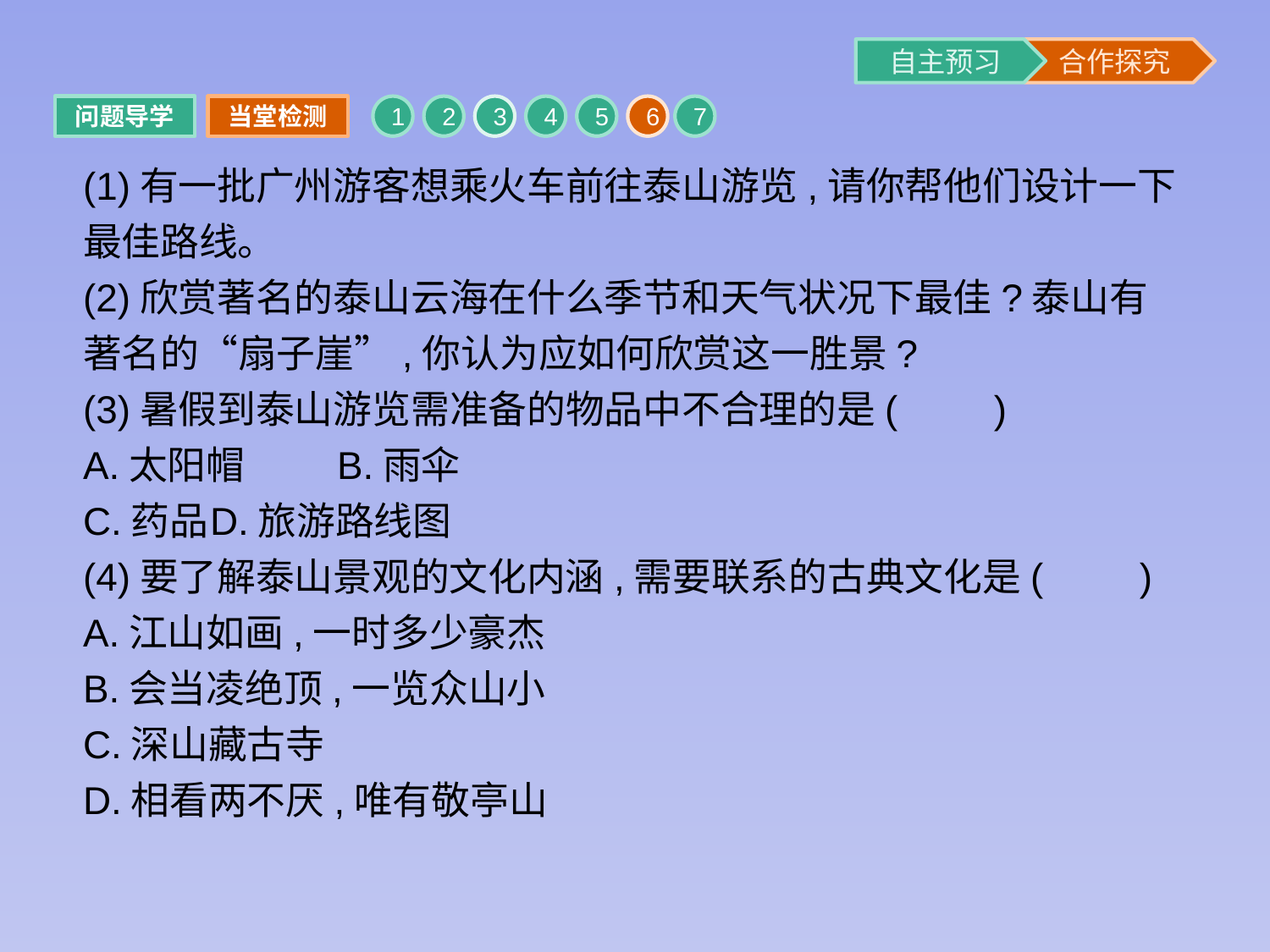

问题导学
当堂检测
1
2
3
4
5
6
7
(1)有一批广州游客想乘火车前往泰山游览,请你帮他们设计一下最佳路线。
(2)欣赏著名的泰山云海在什么季节和天气状况下最佳?泰山有著名的“扇子崖”,你认为应如何欣赏这一胜景?
(3)暑假到泰山游览需准备的物品中不合理的是(　　)
A.太阳帽	B.雨伞
C.药品	D.旅游路线图
(4)要了解泰山景观的文化内涵,需要联系的古典文化是(　　)
A.江山如画,一时多少豪杰
B.会当凌绝顶,一览众山小
C.深山藏古寺
D.相看两不厌,唯有敬亭山